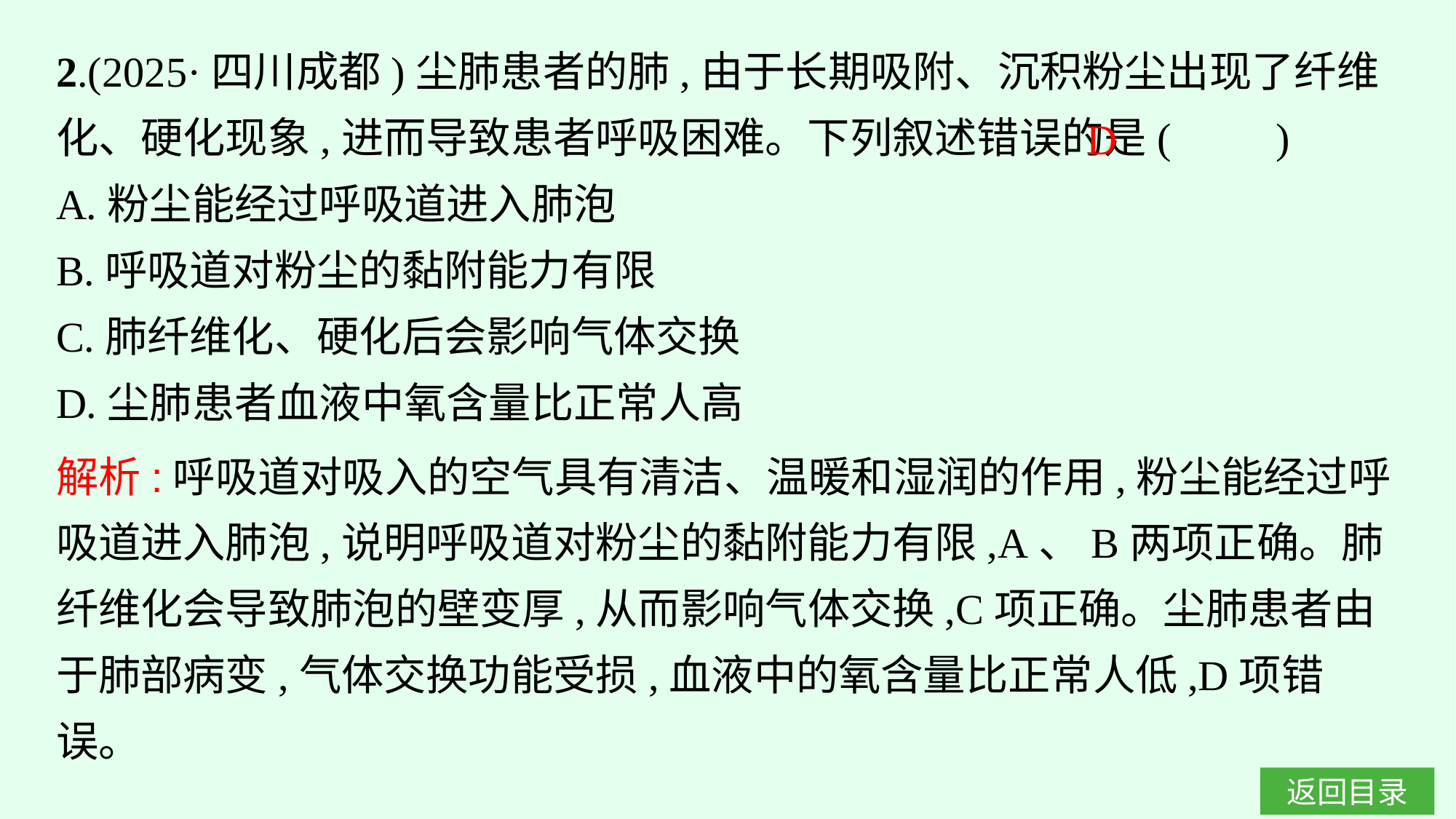

2.(2025·四川成都)尘肺患者的肺,由于长期吸附、沉积粉尘出现了纤维化、硬化现象,进而导致患者呼吸困难。下列叙述错误的是(　　)
A.粉尘能经过呼吸道进入肺泡
B.呼吸道对粉尘的黏附能力有限
C.肺纤维化、硬化后会影响气体交换
D.尘肺患者血液中氧含量比正常人高
D
解析:呼吸道对吸入的空气具有清洁、温暖和湿润的作用,粉尘能经过呼吸道进入肺泡,说明呼吸道对粉尘的黏附能力有限,A、B两项正确。肺纤维化会导致肺泡的壁变厚,从而影响气体交换,C项正确。尘肺患者由于肺部病变,气体交换功能受损,血液中的氧含量比正常人低,D项错误。